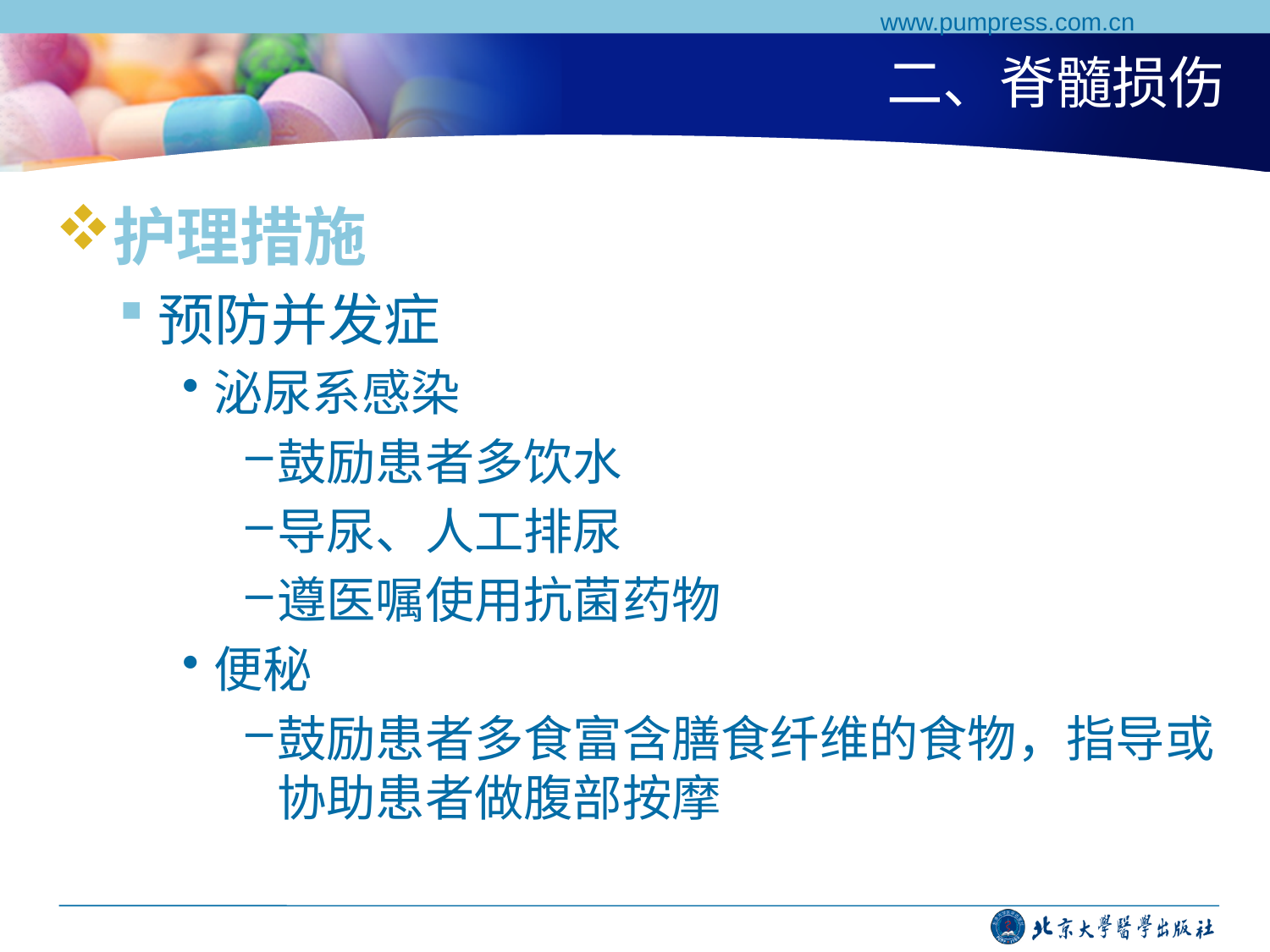

www.pumpress.com.cn
# 二、脊髓损伤
护理措施
预防并发症
泌尿系感染
鼓励患者多饮水
导尿、人工排尿
遵医嘱使用抗菌药物
便秘
鼓励患者多食富含膳食纤维的食物，指导或协助患者做腹部按摩